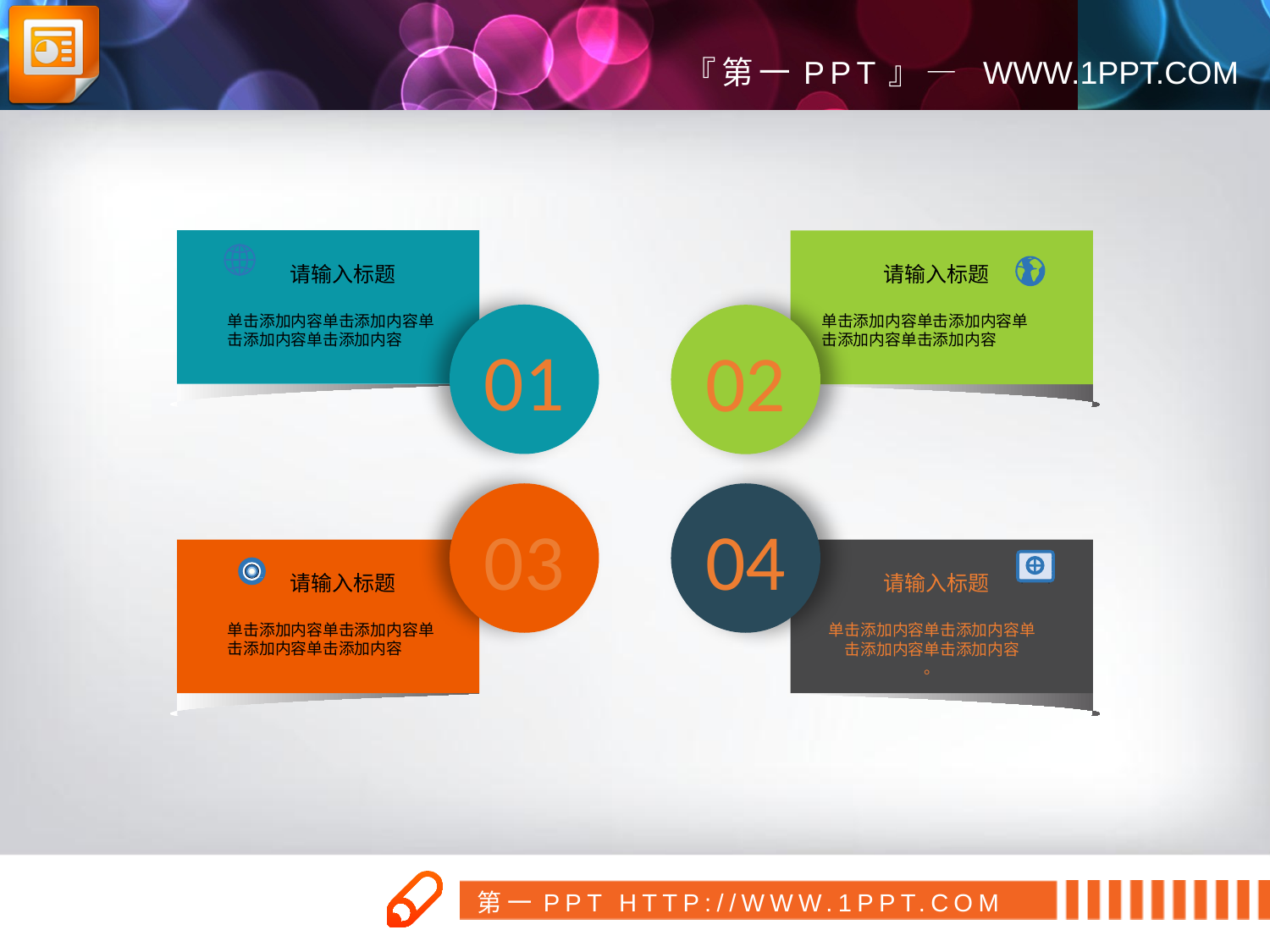

请输入标题
单击添加内容单击添加内容单击添加内容单击添加内容
01

请输入标题
单击添加内容单击添加内容单击添加内容单击添加内容
02
03

请输入标题
单击添加内容单击添加内容单击添加内容单击添加内容

04

请输入标题
单击添加内容单击添加内容单击添加内容单击添加内容
。